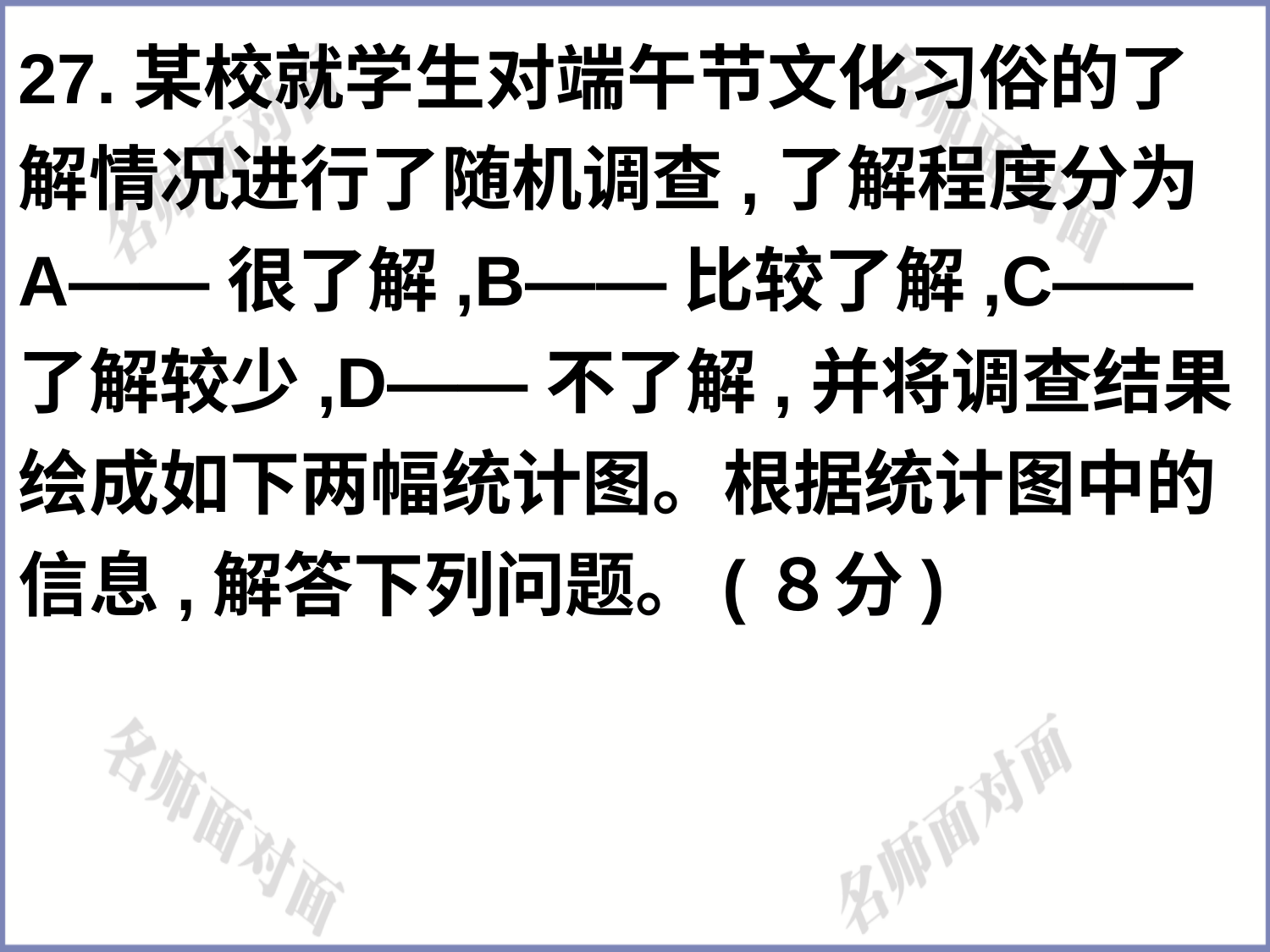

27.某校就学生对端午节文化习俗的了解情况进行了随机调查,了解程度分为A——很了解,B——比较了解,C——了解较少,D——不了解,并将调查结果绘成如下两幅统计图。根据统计图中的信息,解答下列问题。(８分)